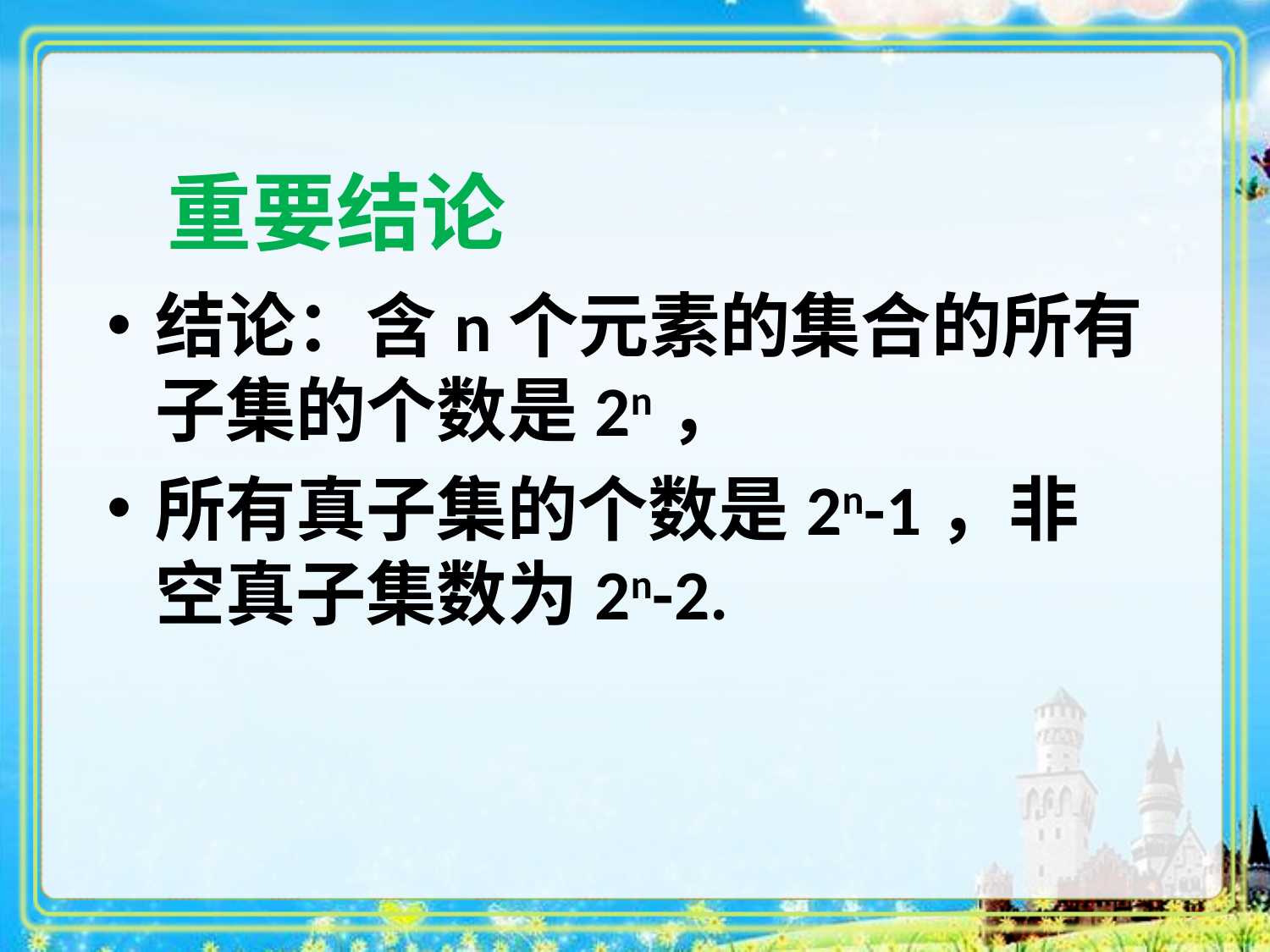

# 重要结论
结论：含n个元素的集合的所有子集的个数是2n，
所有真子集的个数是2n-1，非空真子集数为2n-2.